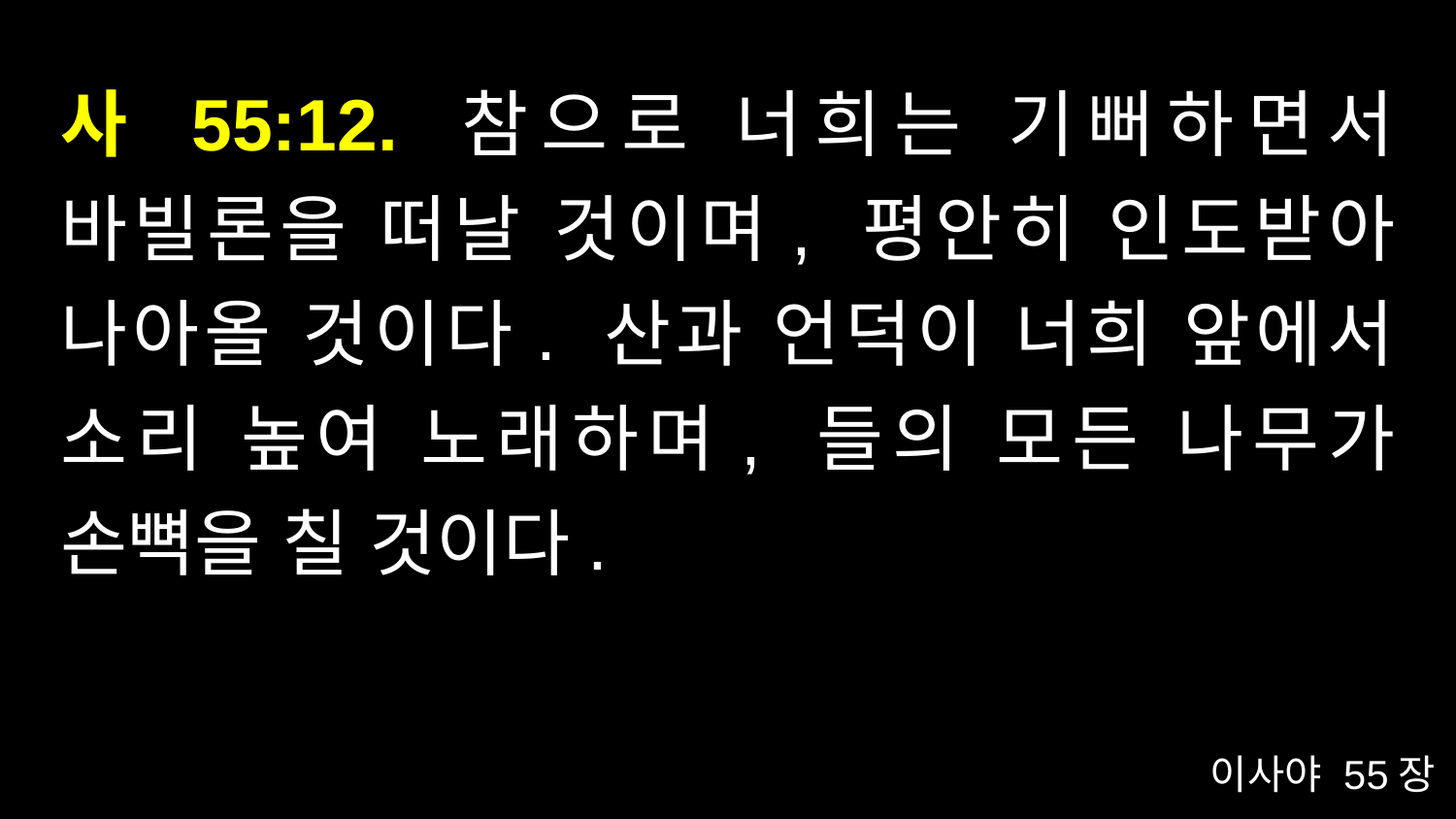

# 사 55:12. 참으로 너희는 기뻐하면서 바빌론을 떠날 것이며, 평안히 인도받아 나아올 것이다. 산과 언덕이 너희 앞에서 소리 높여 노래하며, 들의 모든 나무가 손뼉을 칠 것이다.
이사야 55장